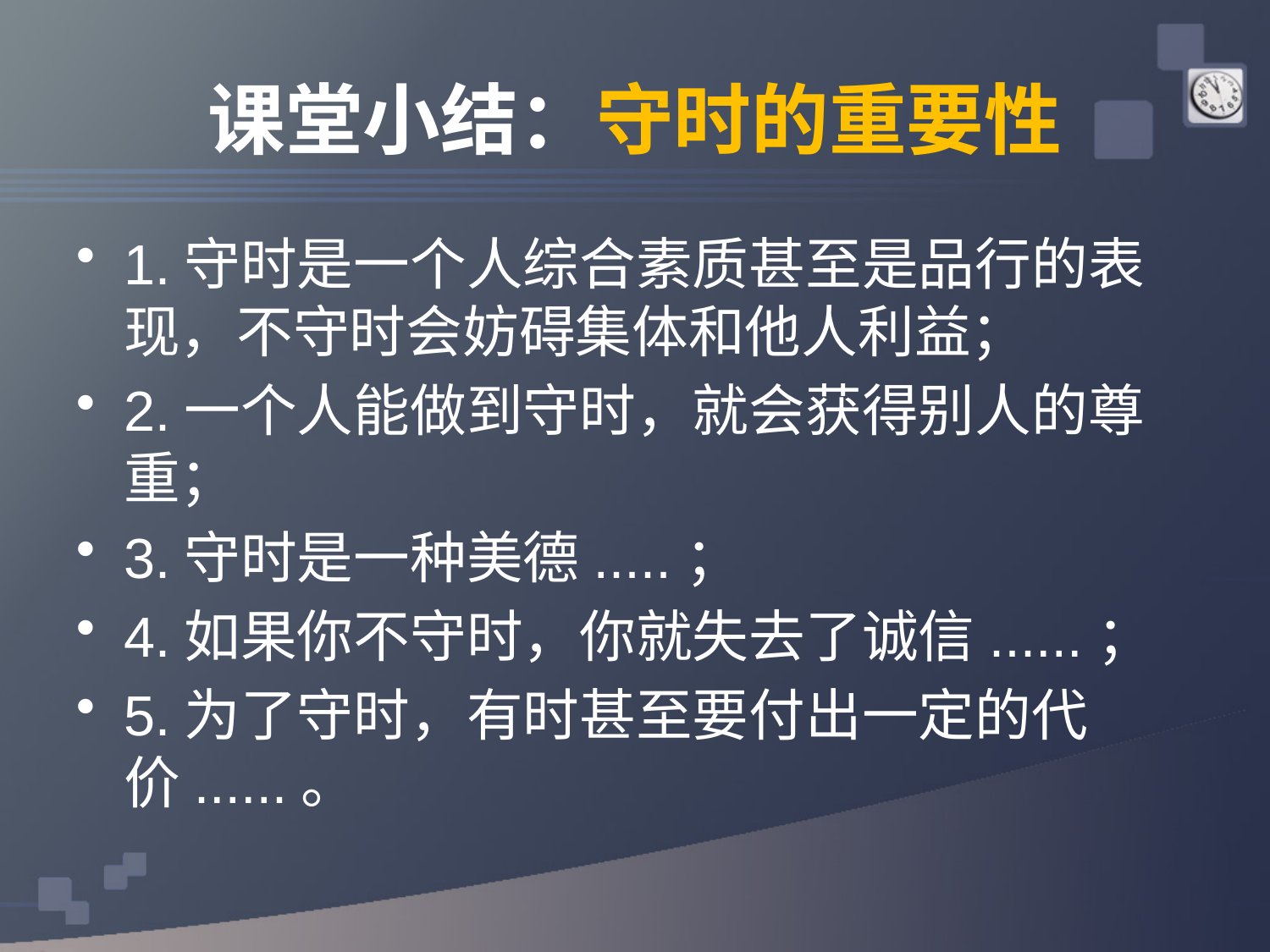

# 课堂小结：守时的重要性
1.守时是一个人综合素质甚至是品行的表现，不守时会妨碍集体和他人利益；
2.一个人能做到守时，就会获得别人的尊重；
3.守时是一种美德.....；
4.如果你不守时，你就失去了诚信......；
5.为了守时，有时甚至要付出一定的代价......。